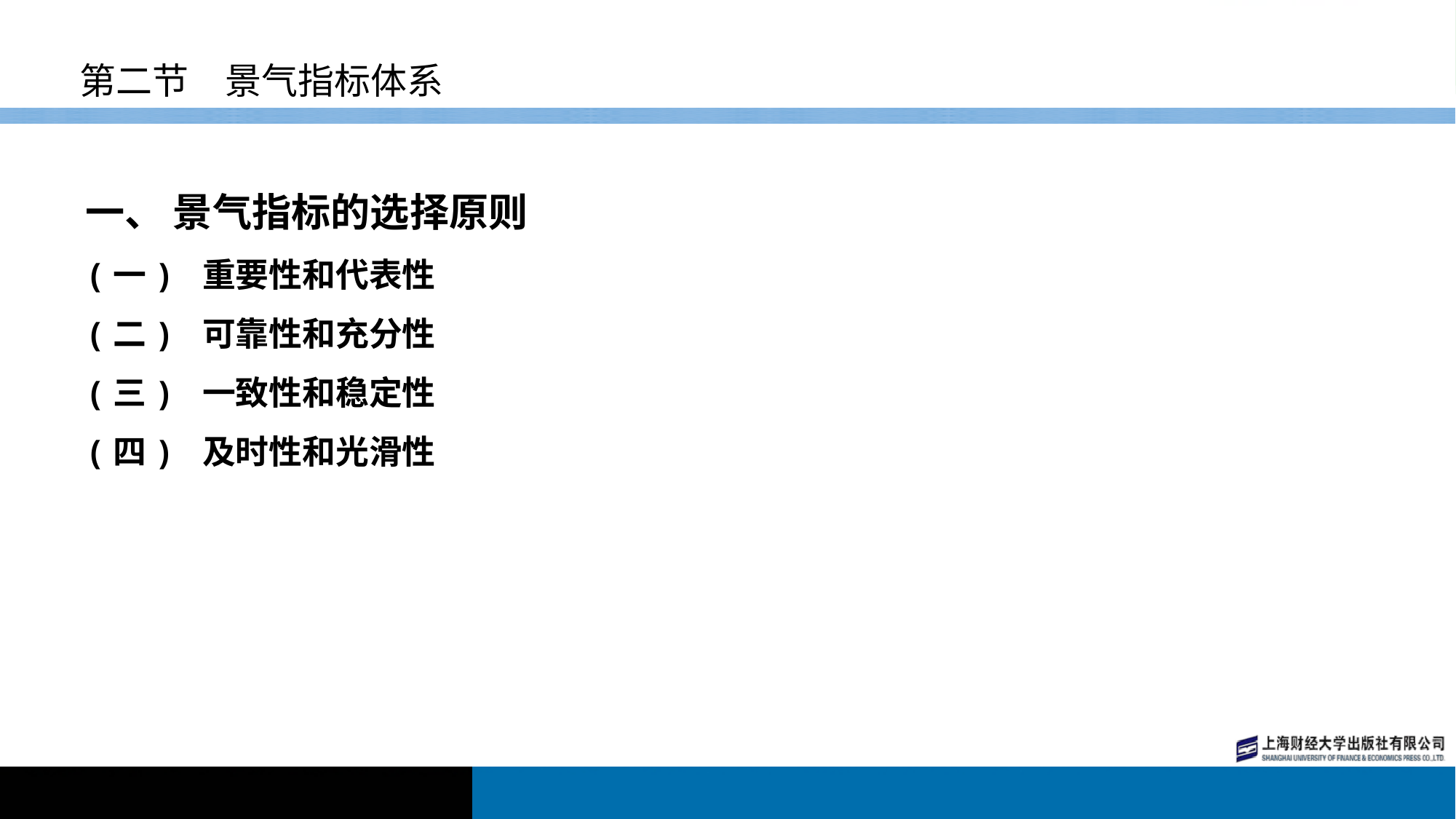

# 第二节　景气指标体系
一、 景气指标的选择原则
(一) 重要性和代表性
(二) 可靠性和充分性
(三) 一致性和稳定性
(四) 及时性和光滑性
7